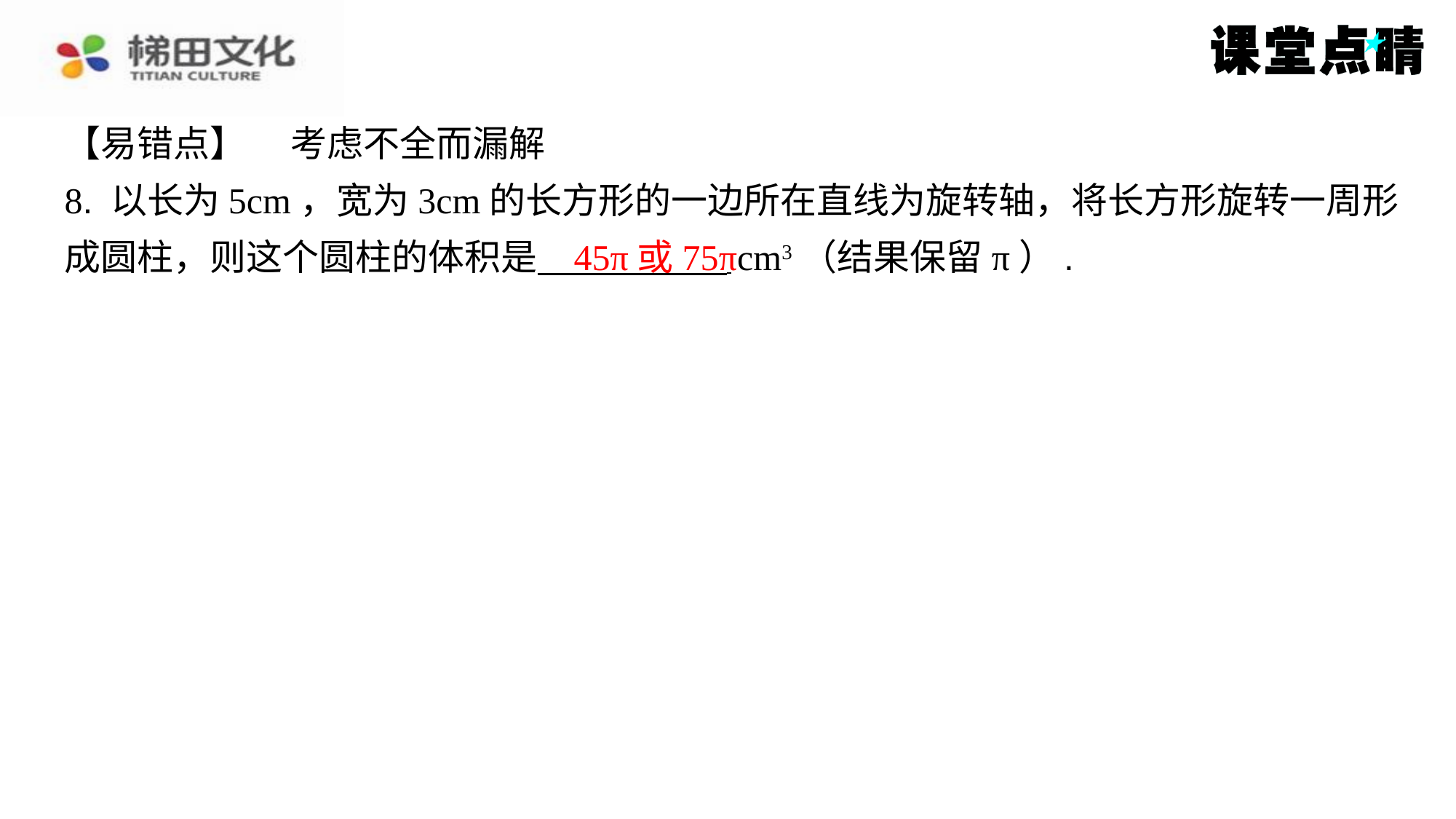

【易错点】　 考虑不全而漏解
8. 以长为5cm，宽为3cm的长方形的一边所在直线为旋转轴，将长方形旋转一周形
成圆柱，则这个圆柱的体积是                             cm3（结果保留π）.
45π或75π